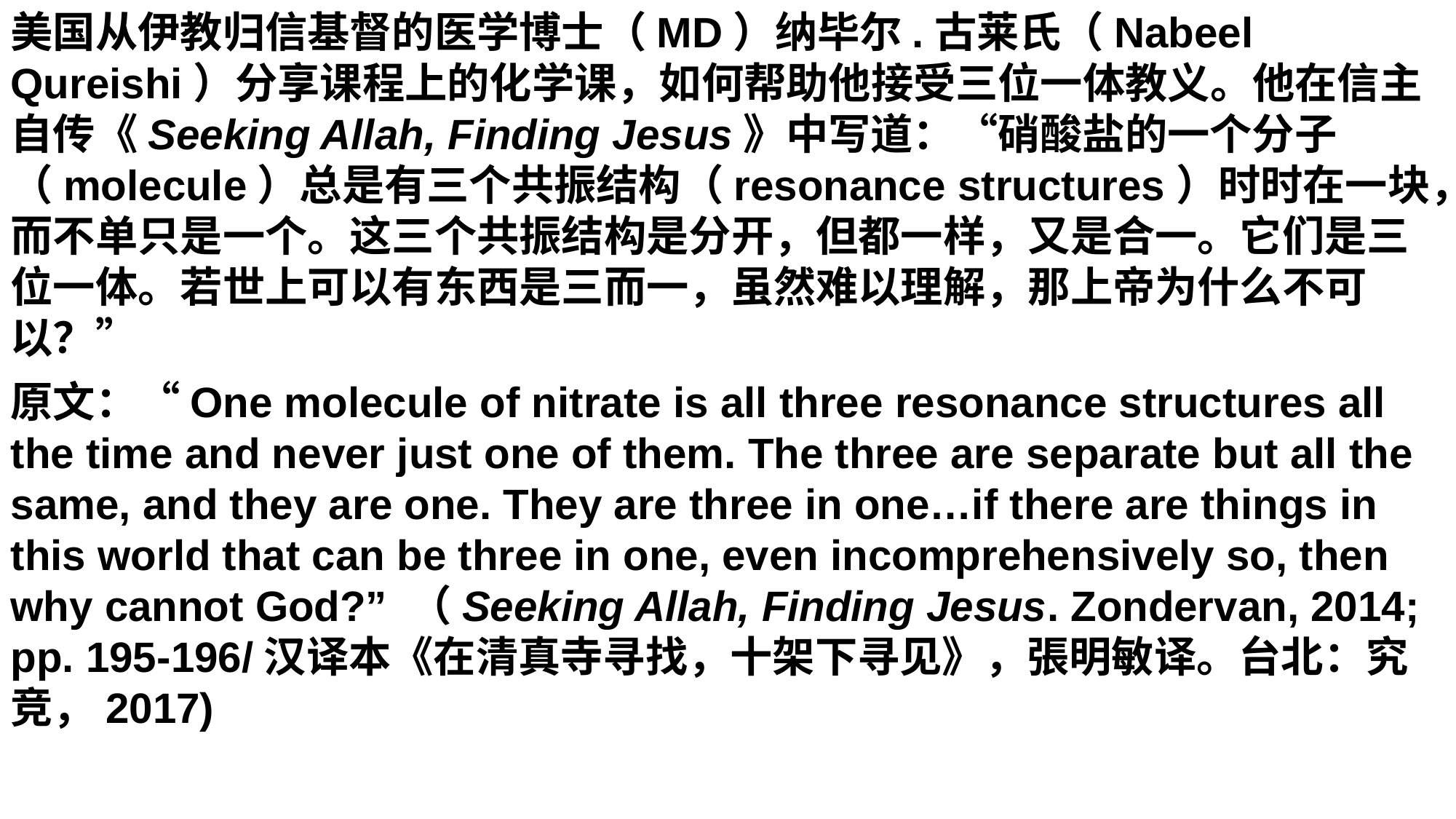

美国从伊教归信基督的医学博士（MD）纳毕尔.古莱氏（Nabeel Qureishi）分享课程上的化学课，如何帮助他接受三位一体教义。他在信主自传《Seeking Allah, Finding Jesus》中写道：“硝酸盐的一个分子（molecule）总是有三个共振结构（resonance structures）时时在一块，而不单只是一个。这三个共振结构是分开，但都一样，又是合一。它们是三位一体。若世上可以有东西是三而一，虽然难以理解，那上帝为什么不可以？”
原文：“One molecule of nitrate is all three resonance structures all the time and never just one of them. The three are separate but all the same, and they are one. They are three in one…if there are things in this world that can be three in one, even incomprehensively so, then why cannot God?” （Seeking Allah, Finding Jesus. Zondervan, 2014; pp. 195-196/汉译本《在清真寺寻找，十架下寻见》，張明敏译。台北：究竞，2017)